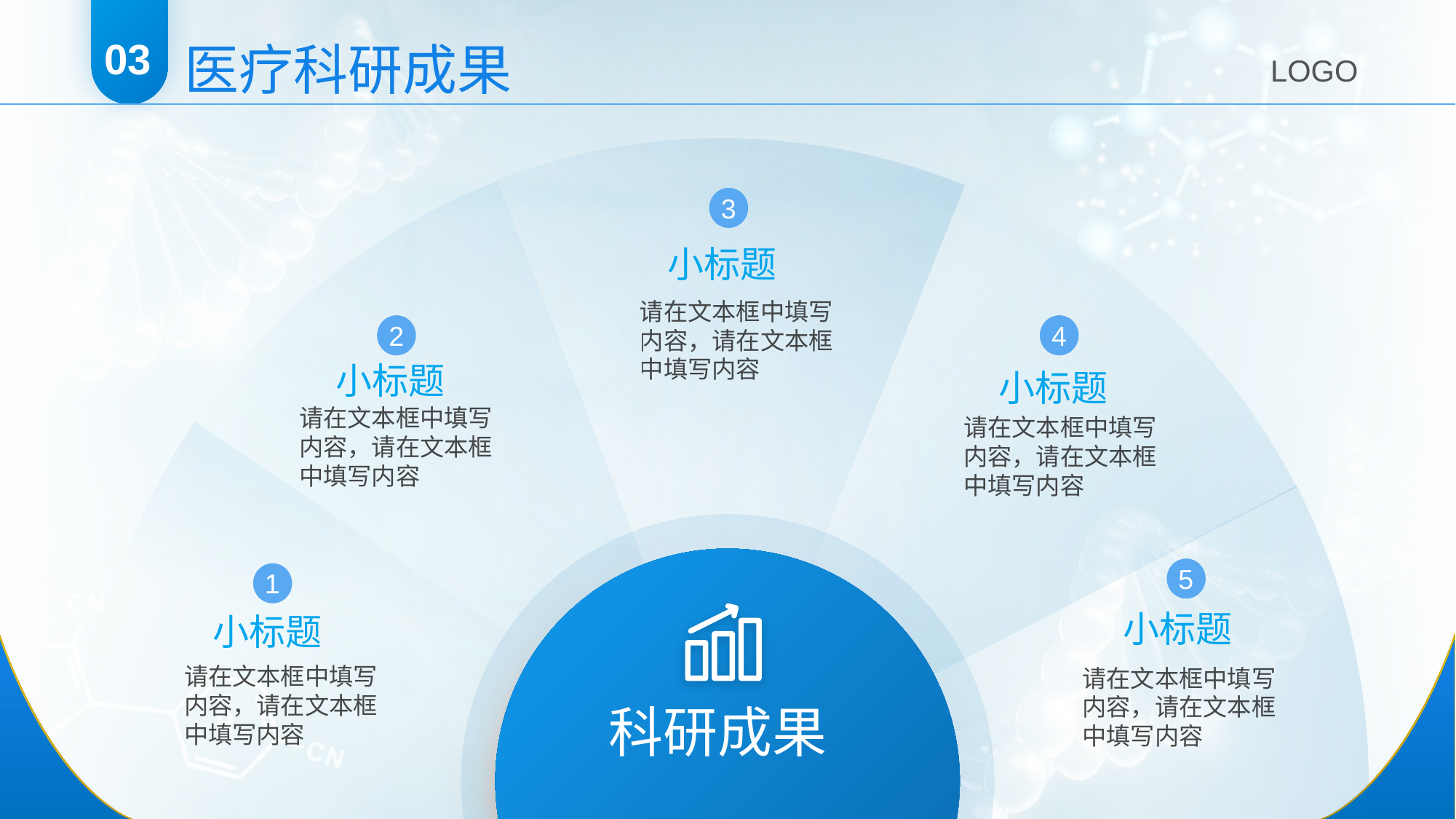

医疗科研成果
03
LOGO

3

小标题
请在文本框中填写内容，请在文本框中填写内容
2

4

小标题
小标题
请在文本框中填写内容，请在文本框中填写内容
请在文本框中填写内容，请在文本框中填写内容

5

1

小标题
小标题

科研成果

请在文本框中填写内容，请在文本框中填写内容
请在文本框中填写内容，请在文本框中填写内容